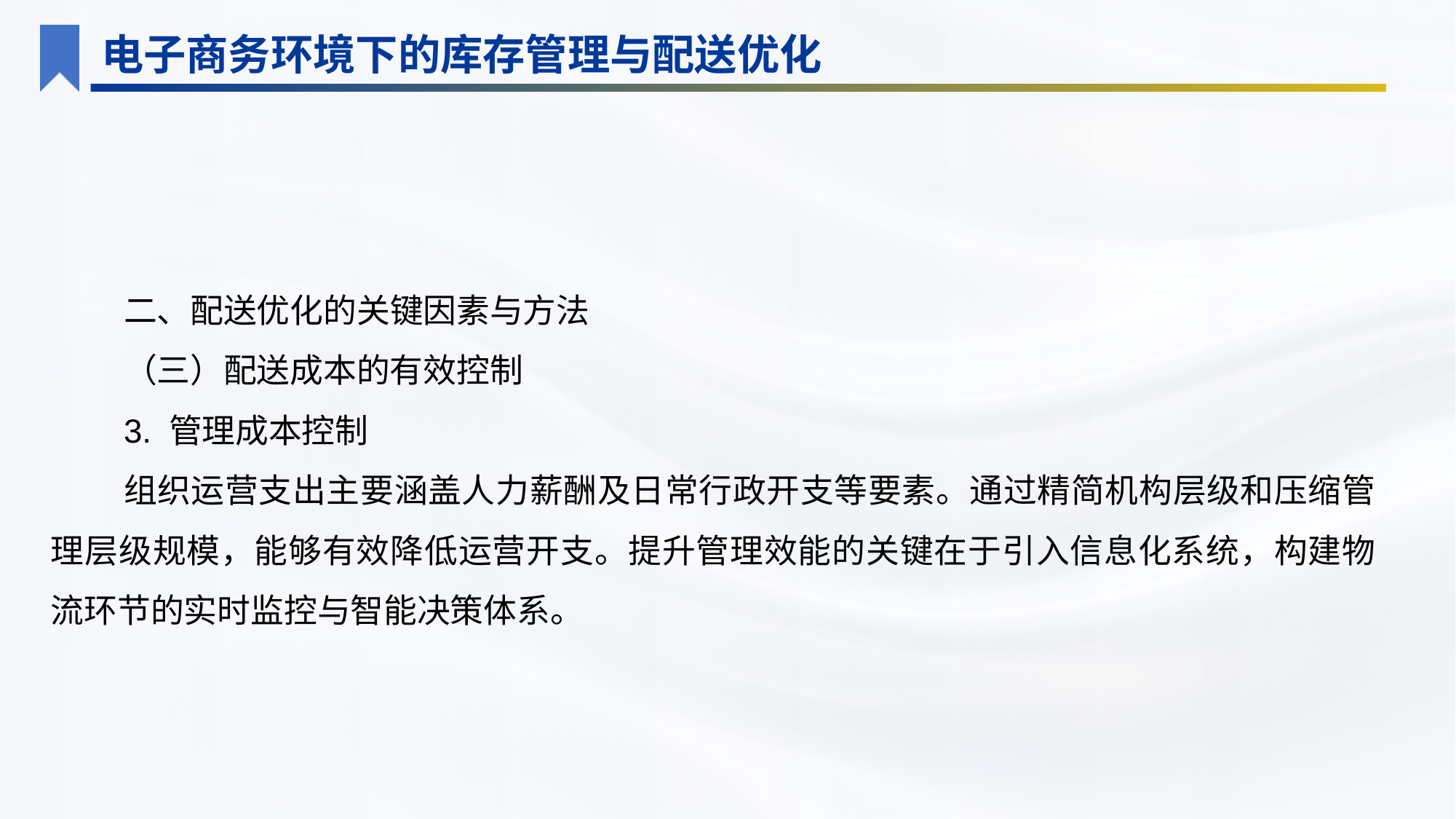

电子商务环境下的库存管理与配送优化
二、配送优化的关键因素与方法
（三）配送成本的有效控制
3. 管理成本控制
组织运营支出主要涵盖人力薪酬及日常行政开支等要素。通过精简机构层级和压缩管理层级规模，能够有效降低运营开支。提升管理效能的关键在于引入信息化系统，构建物流环节的实时监控与智能决策体系。